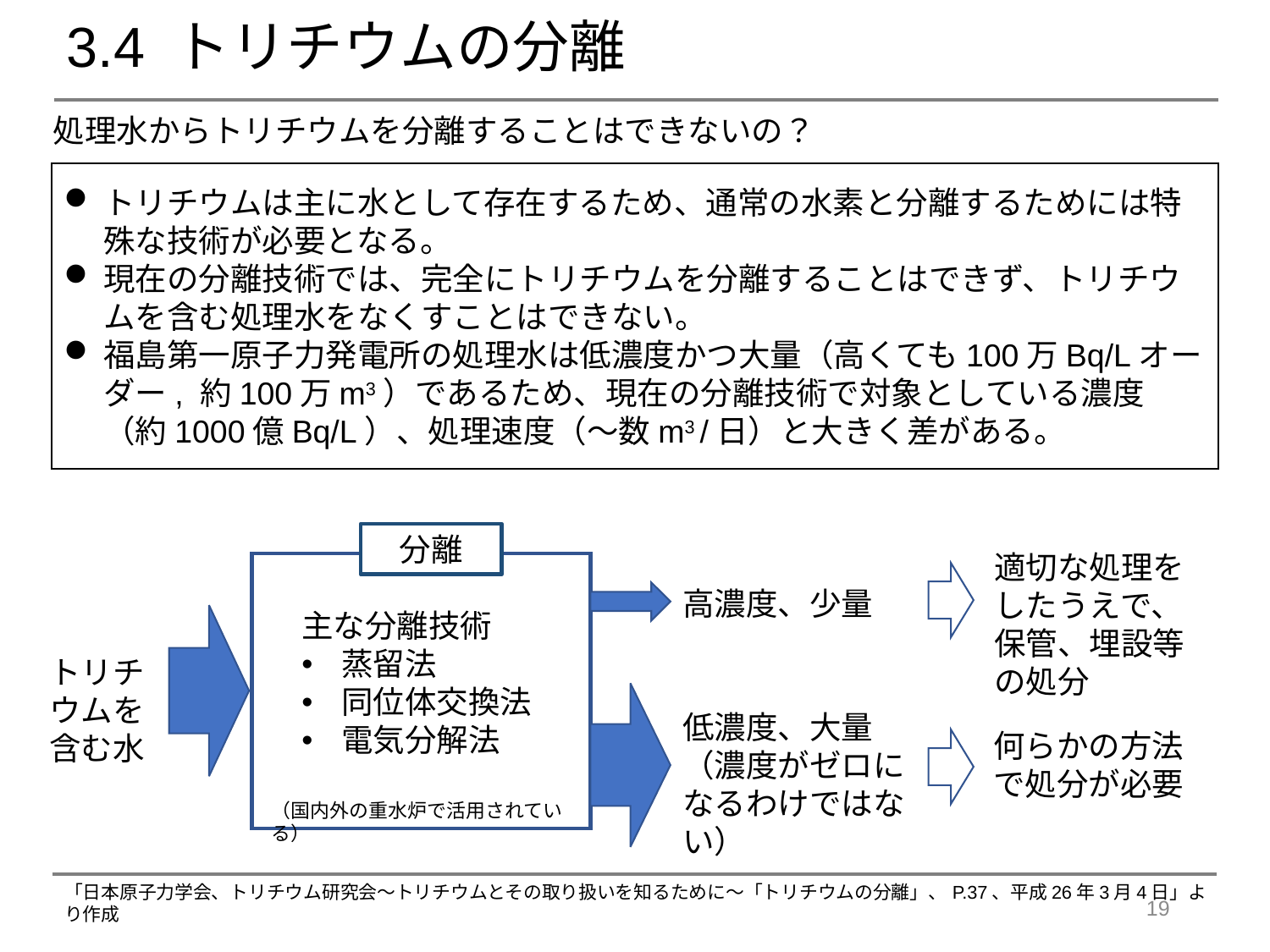

# 3.4 トリチウムの分離
処理水からトリチウムを分離することはできないの？
トリチウムは主に水として存在するため、通常の水素と分離するためには特殊な技術が必要となる。
現在の分離技術では、完全にトリチウムを分離することはできず、トリチウムを含む処理水をなくすことはできない。
福島第一原子力発電所の処理水は低濃度かつ大量（高くても100万Bq/Lオーダー, 約100万m3）であるため、現在の分離技術で対象としている濃度（約1000億Bq/L）、処理速度（～数m3 /日）と大きく差がある。
分離
適切な処理をしたうえで、保管、埋設等の処分

高濃度、少量

主な分離技術
蒸留法
同位体交換法
電気分解法

トリチウムを含む水

低濃度、大量
（濃度がゼロになるわけではない）
何らかの方法で処分が必要

（国内外の重水炉で活用されている）
「日本原子力学会、トリチウム研究会～トリチウムとその取り扱いを知るために～「トリチウムの分離」、P.37、平成26年3月4日」より作成
19